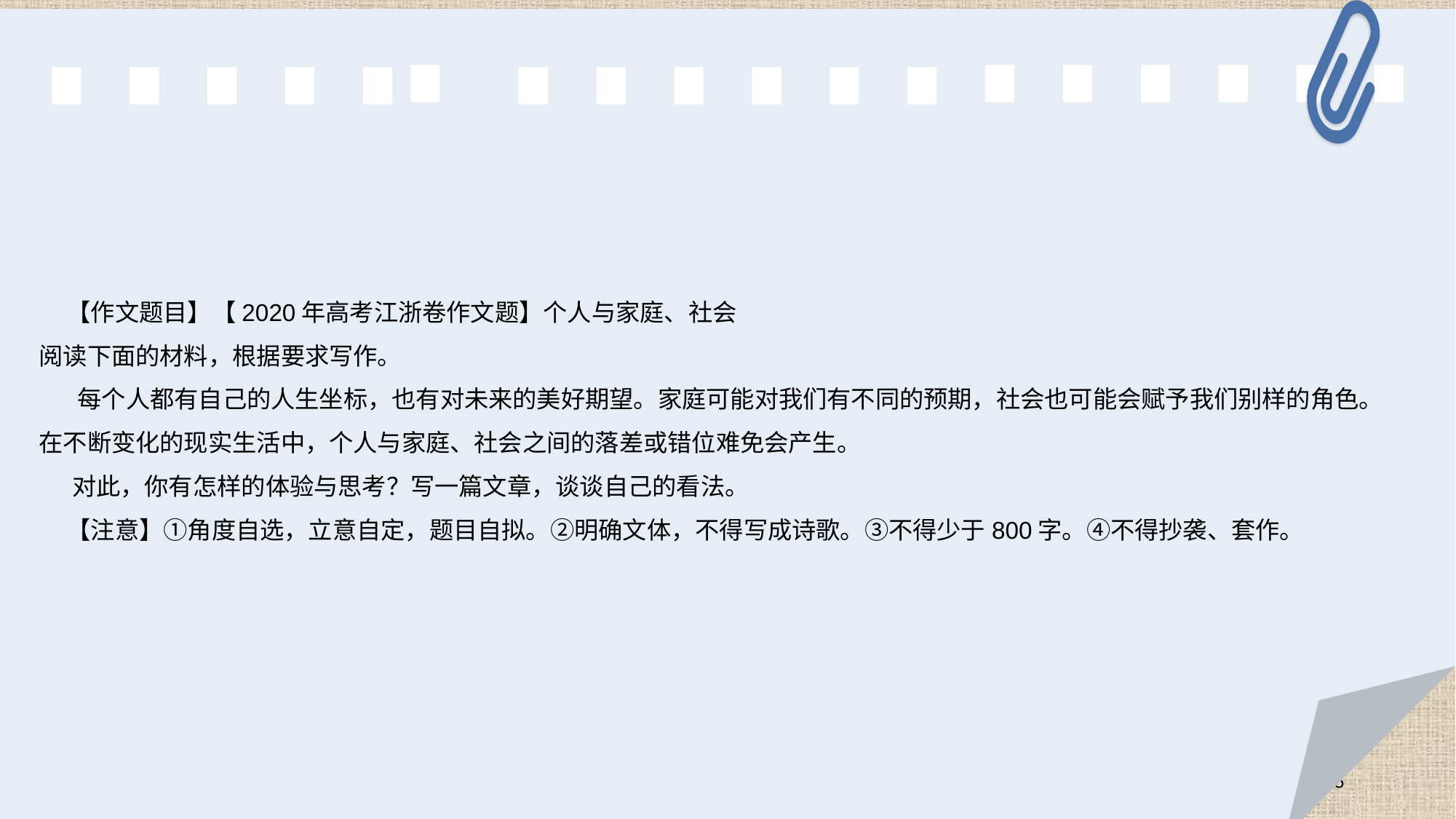

【作文题目】【2020年高考江浙卷作文题】个人与家庭、社会
阅读下面的材料，根据要求写作。
      每个人都有自己的人生坐标，也有对未来的美好期望。家庭可能对我们有不同的预期，社会也可能会赋予我们别样的角色。在不断变化的现实生活中，个人与家庭、社会之间的落差或错位难免会产生。
     对此，你有怎样的体验与思考？写一篇文章，谈谈自己的看法。
    【注意】①角度自选，立意自定，题目自拟。②明确文体，不得写成诗歌。③不得少于800字。④不得抄袭、套作。
5